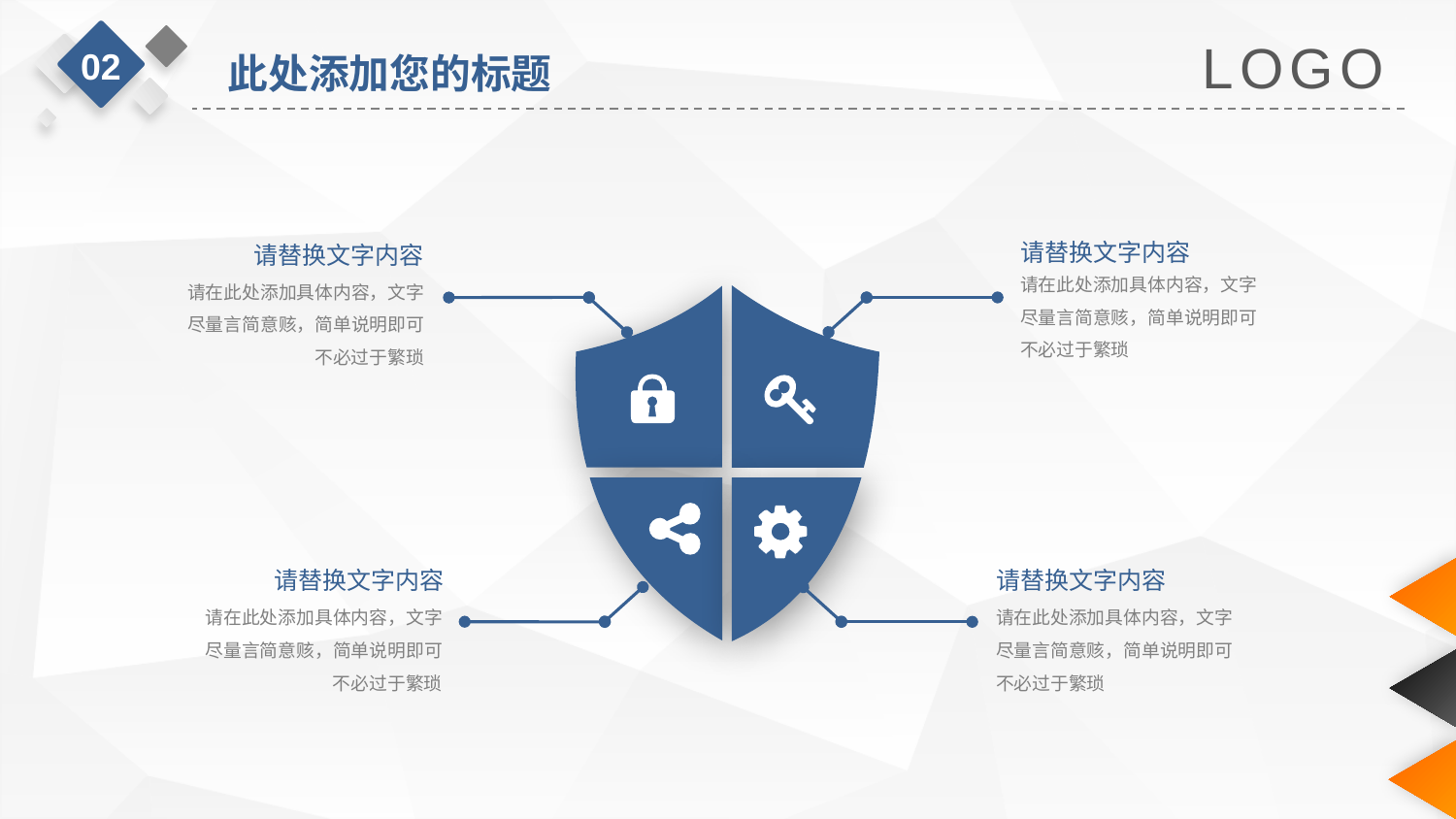

LOGO

02

此处添加您的标题
请替换文字内容
请在此处添加具体内容，文字尽量言简意赅，简单说明即可不必过于繁琐
请替换文字内容
请在此处添加具体内容，文字尽量言简意赅，简单说明即可不必过于繁琐

请替换文字内容
请在此处添加具体内容，文字尽量言简意赅，简单说明即可不必过于繁琐
请替换文字内容
请在此处添加具体内容，文字尽量言简意赅，简单说明即可不必过于繁琐